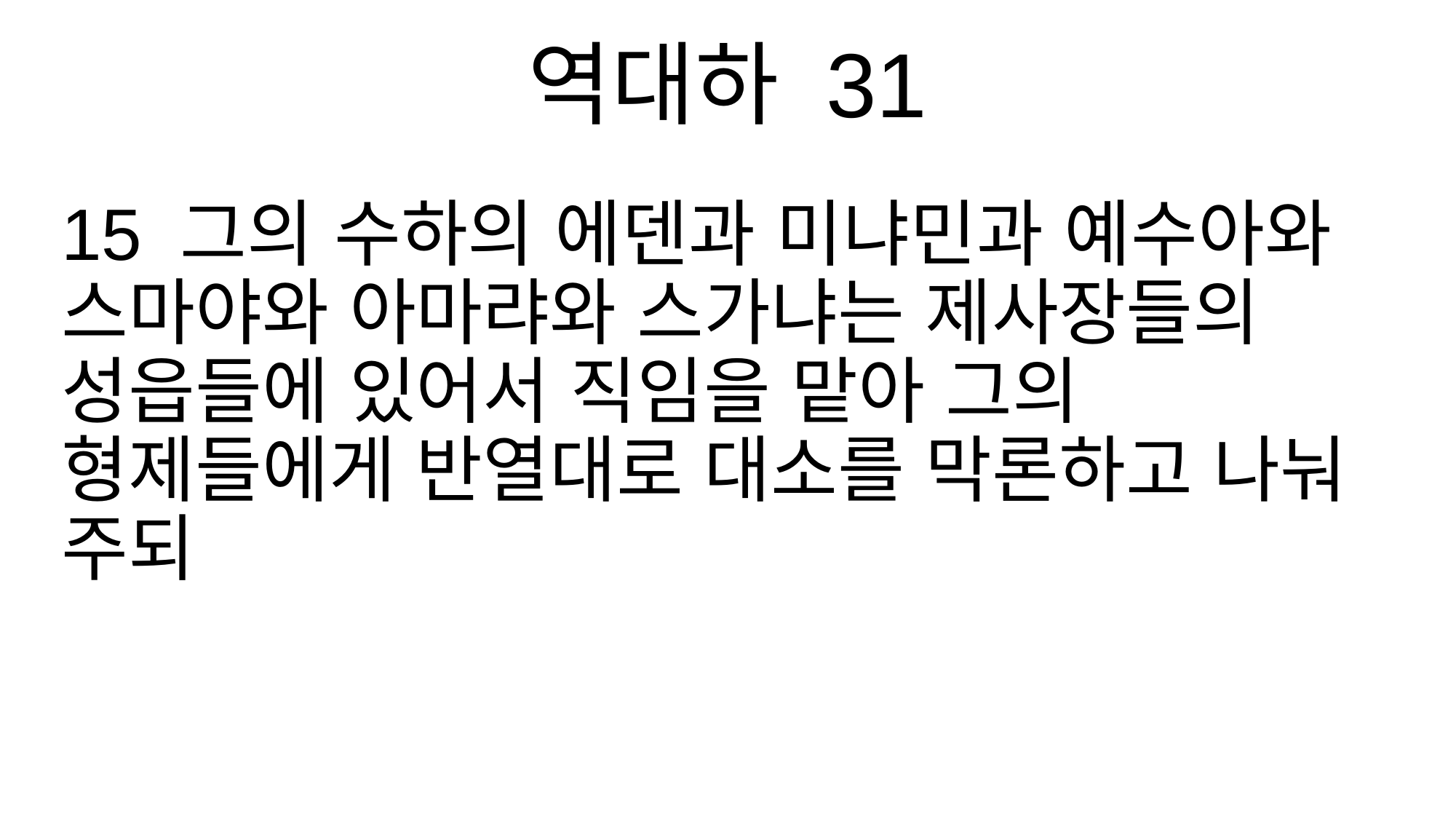

역대하 31
15 그의 수하의 에덴과 미냐민과 예수아와 스마야와 아마랴와 스가냐는 제사장들의 성읍들에 있어서 직임을 맡아 그의 형제들에게 반열대로 대소를 막론하고 나눠 주되